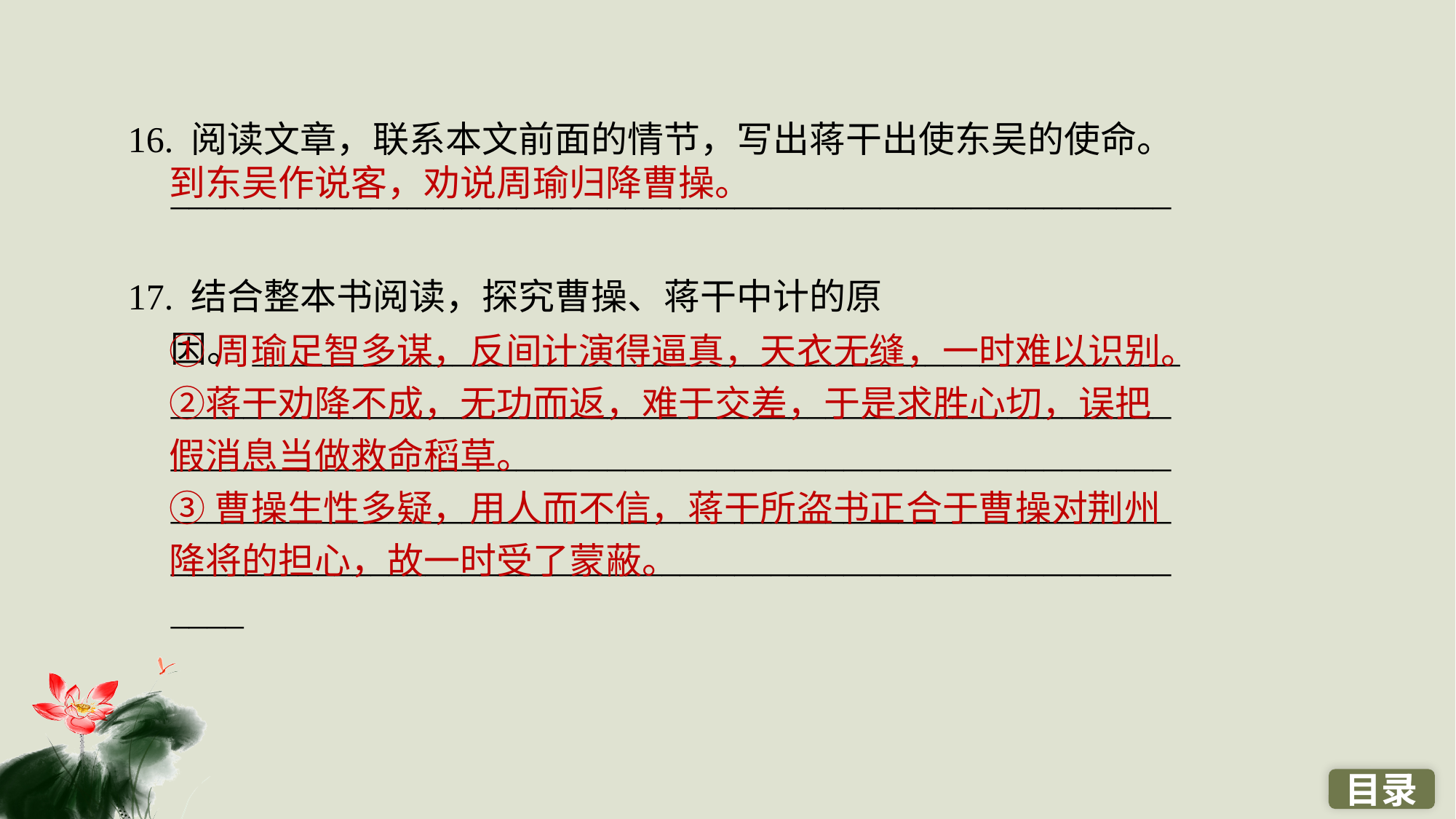

16. 阅读文章，联系本文前面的情节，写出蒋干出使东吴的使命。_______________________________________________________

17. 结合整本书阅读，探究曹操、蒋干中计的原因。___________________________________________________________________________________________________________________________________________________________________________________________________________________________________________________________________________________
到东吴作说客，劝说周瑜归降曹操。
①周瑜足智多谋，反间计演得逼真，天衣无缝，一时难以识别。②蒋干劝降不成，无功而返，难于交差，于是求胜心切，误把假消息当做救命稻草。
③曹操生性多疑，用人而不信，蒋干所盗书正合于曹操对荆州降将的担心，故一时受了蒙蔽。